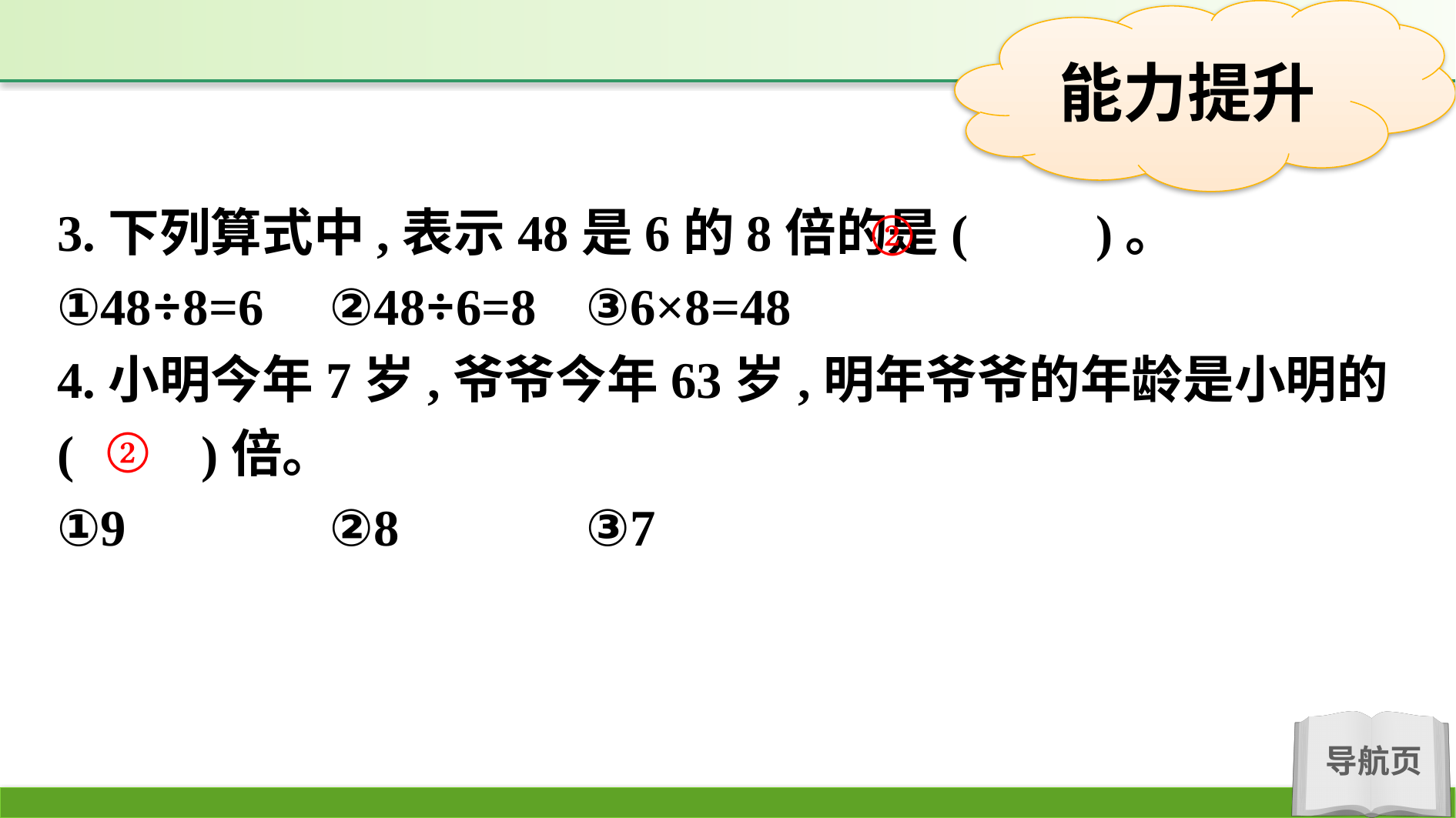

3.下列算式中,表示48是6的8倍的是(　　)。
①48÷8=6	②48÷6=8	③6×8=48
4.小明今年7岁,爷爷今年63岁,明年爷爷的年龄是小明的(　　)倍。
①9		②8		③7
②
②